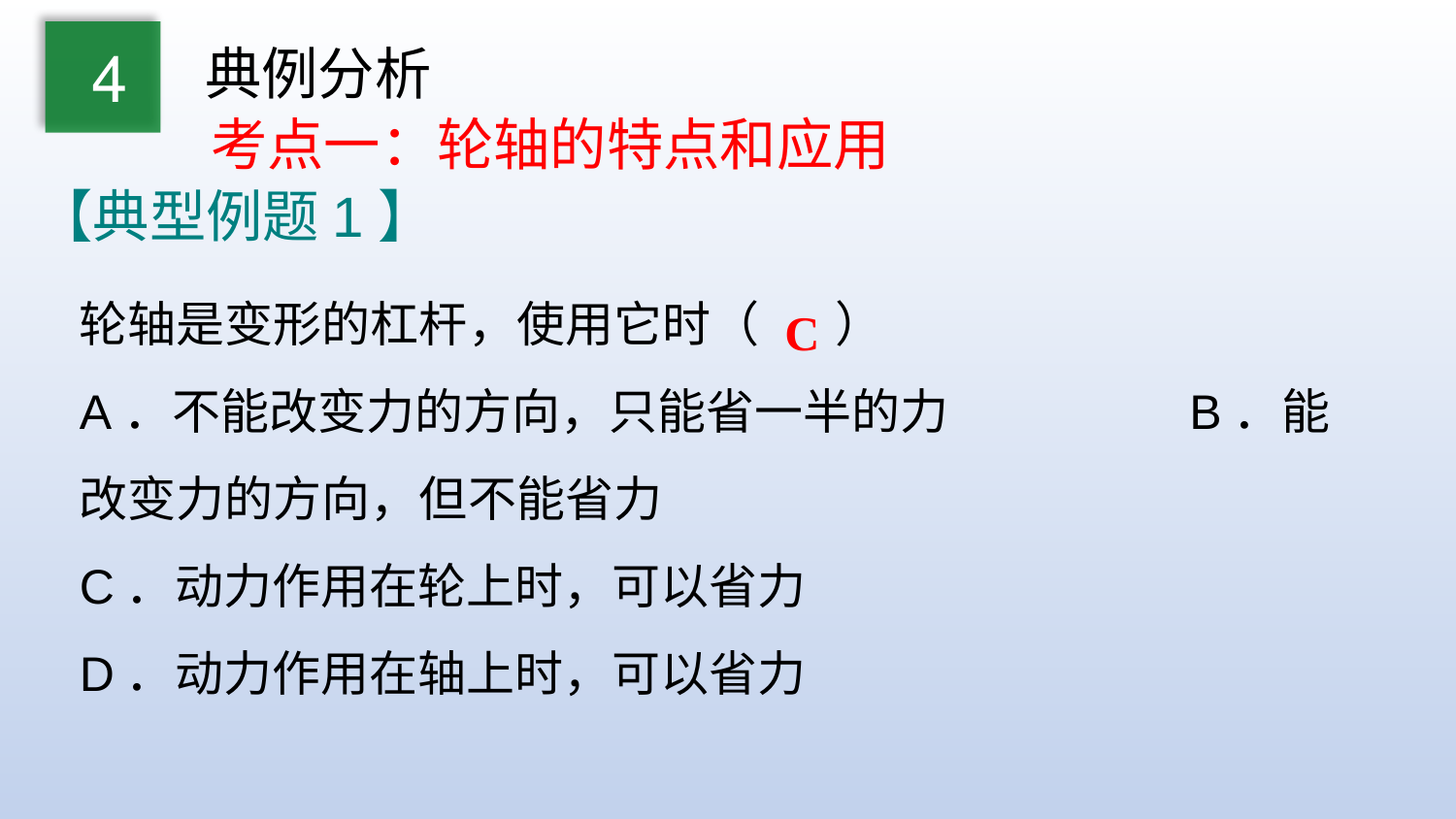

典例分析
4
考点一：轮轴的特点和应用
【典型例题1】
轮轴是变形的杠杆，使用它时（       ）
A．不能改变力的方向，只能省一半的力                     B．能改变力的方向，但不能省力
C．动力作用在轮上时，可以省力
D．动力作用在轴上时，可以省力
C